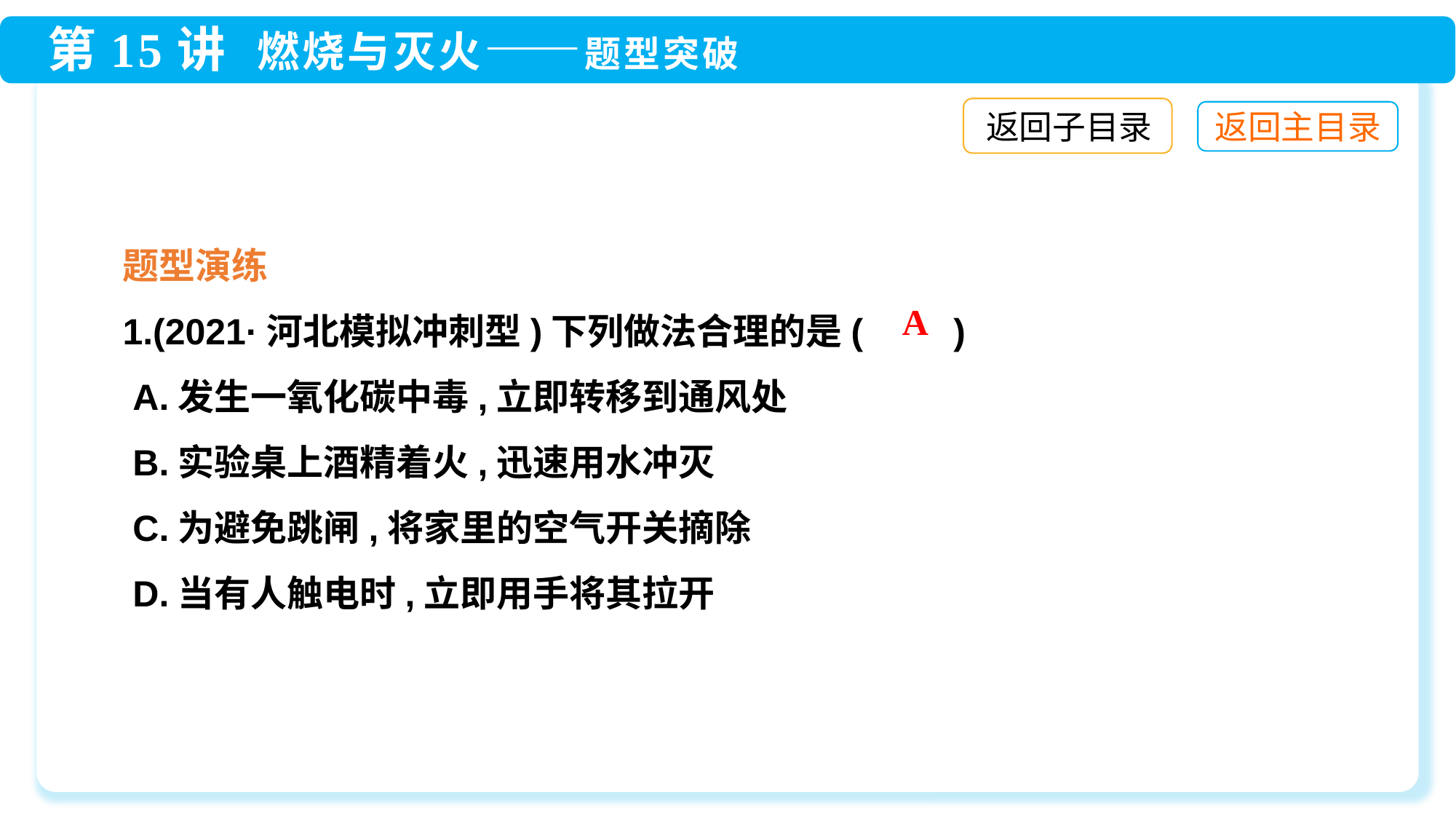

返回子目录
题型演练
1.(2021·河北模拟冲刺型)下列做法合理的是(　　)
 A.发生一氧化碳中毒,立即转移到通风处
 B.实验桌上酒精着火,迅速用水冲灭
 C.为避免跳闸,将家里的空气开关摘除
 D.当有人触电时,立即用手将其拉开
A